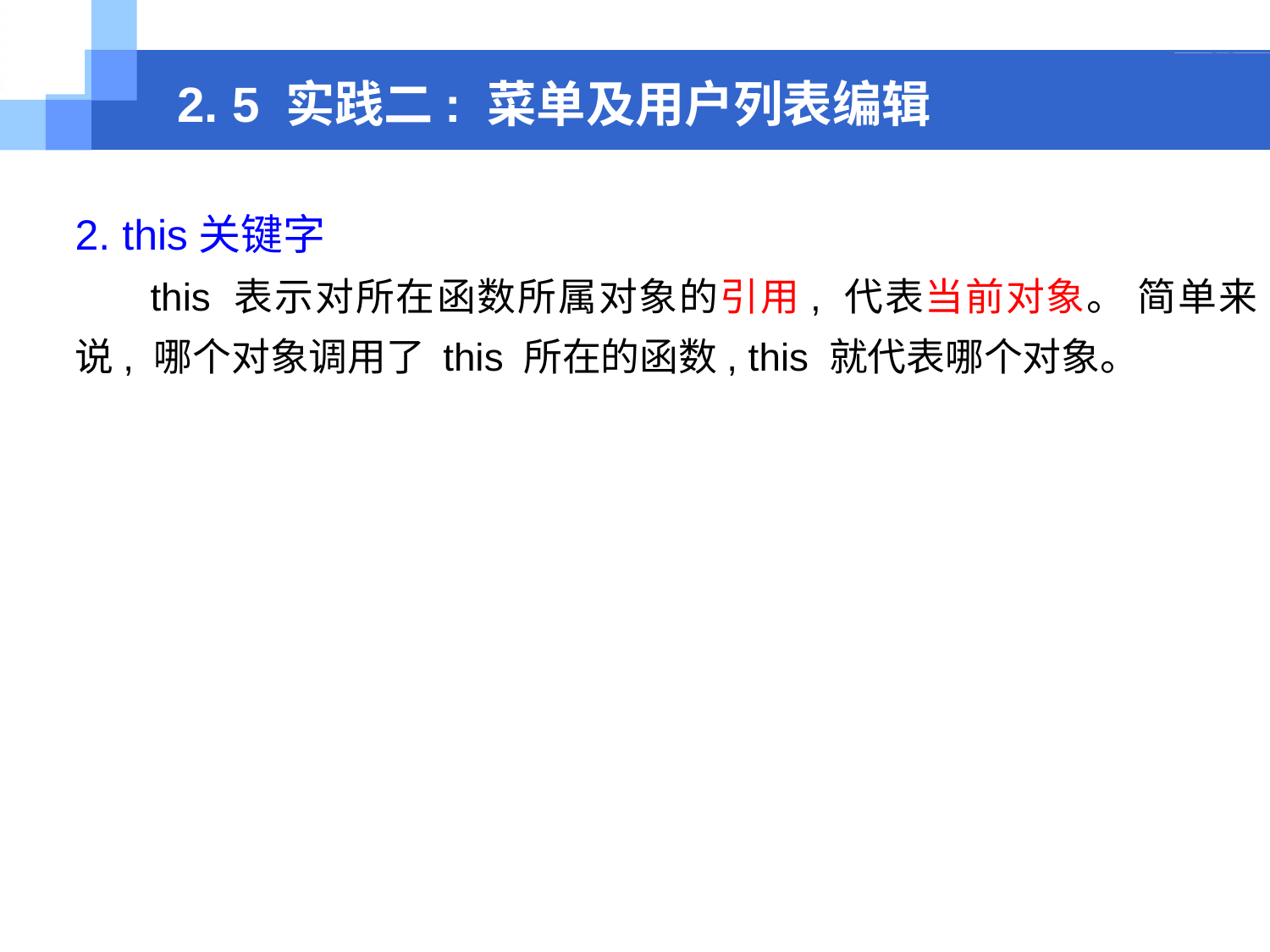

2. 5 实践二: 菜单及用户列表编辑
2. this关键字
      this 表示对所在函数所属对象的引用, 代表当前对象。 简单来说, 哪个对象调用了 this 所在的函数, this 就代表哪个对象。